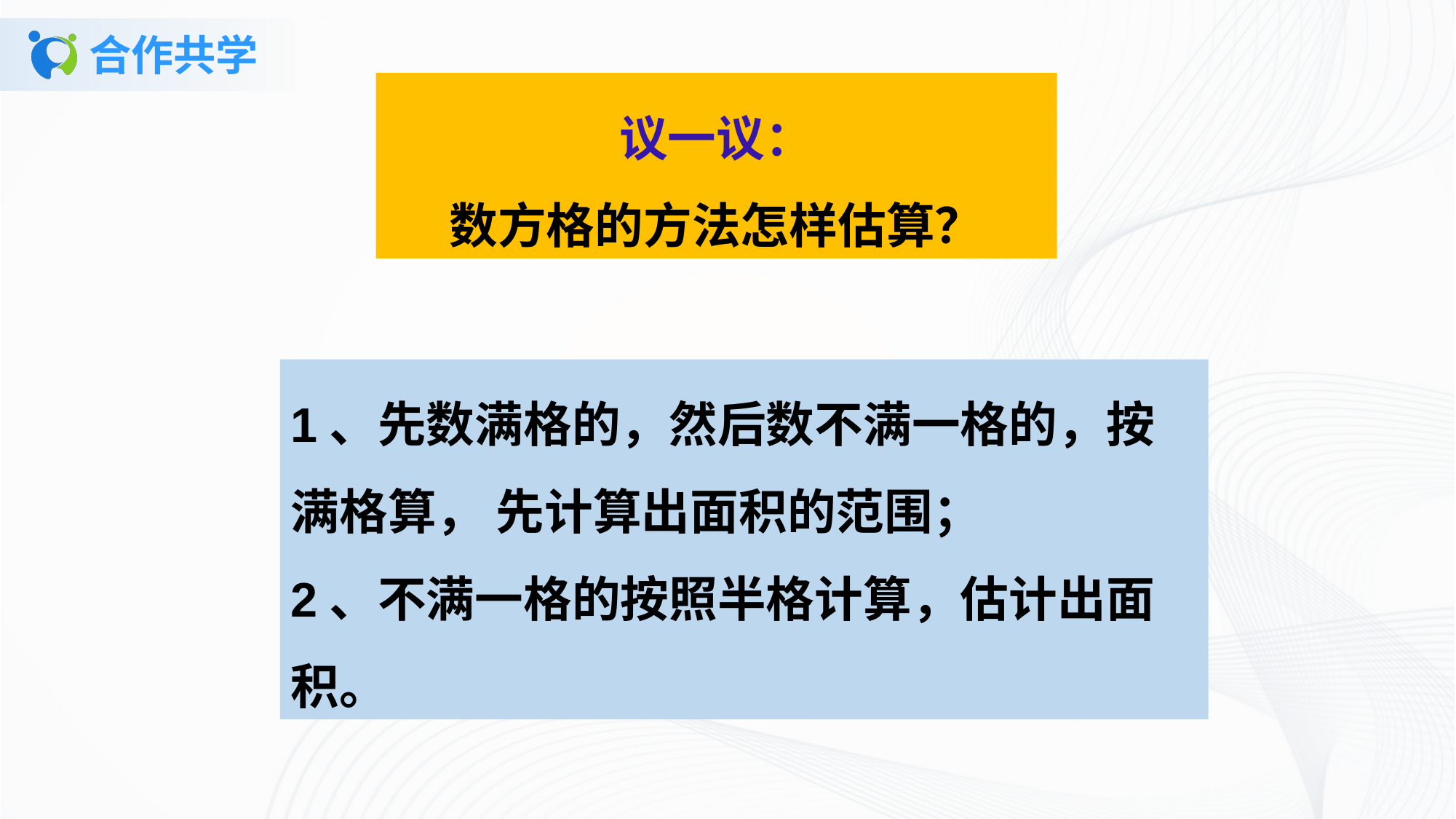

# 合作共学
议一议：
数方格的方法怎样估算？
1、先数满格的，然后数不满一格的，按满格算， 先计算出面积的范围；
2、不满一格的按照半格计算，估计出面积。